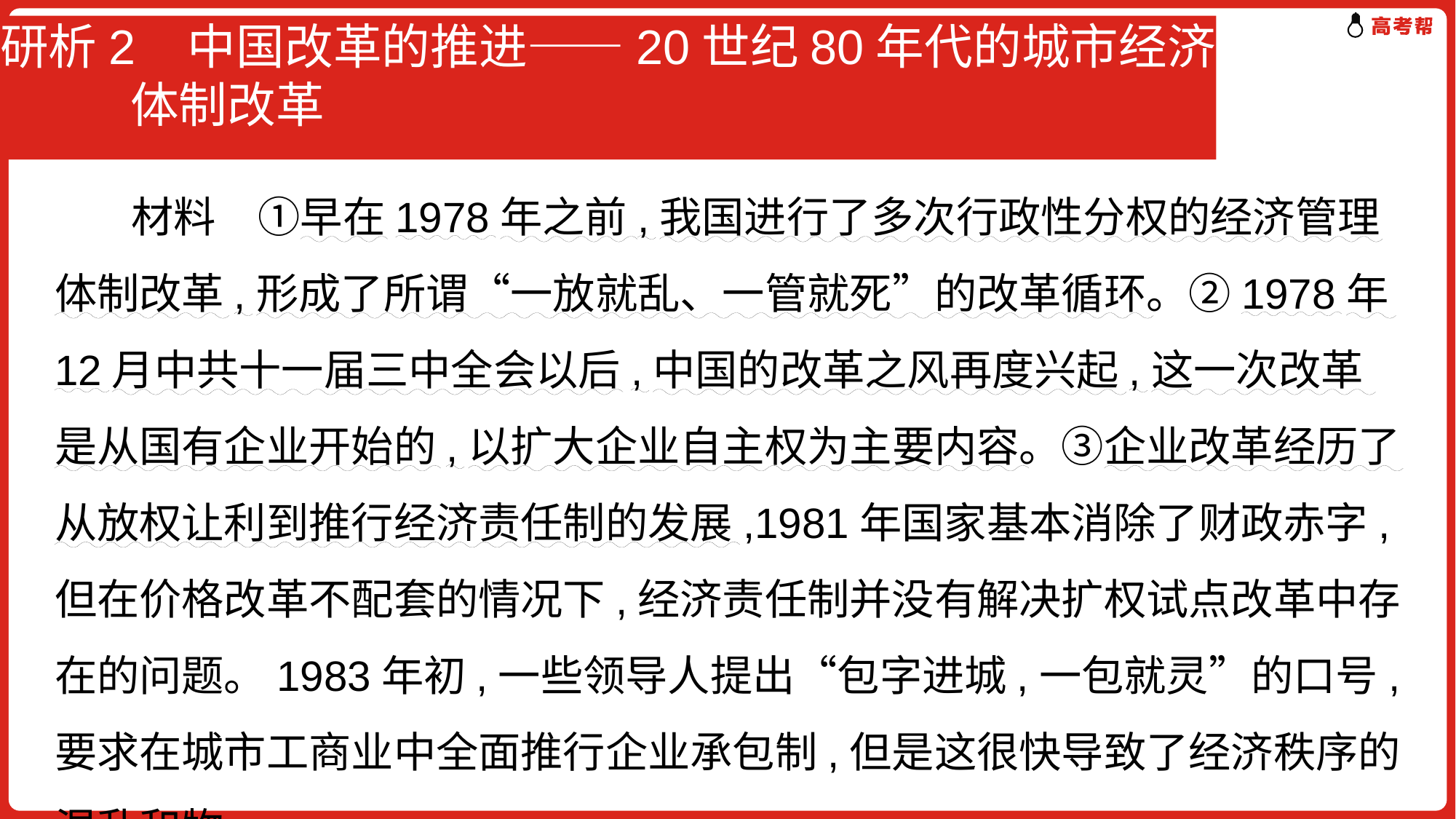

# 研析2   中国改革的推进——20世纪80年代的城市经济 体制改革
       材料　①早在1978年之前,我国进行了多次行政性分权的经济管理体制改革,形成了所谓“一放就乱、一管就死”的改革循环。②1978年12月中共十一届三中全会以后,中国的改革之风再度兴起,这一次改革是从国有企业开始的,以扩大企业自主权为主要内容。③企业改革经历了从放权让利到推行经济责任制的发展,1981年国家基本消除了财政赤字,但在价格改革不配套的情况下,经济责任制并没有解决扩权试点改革中存在的问题。1983年初,一些领导人提出“包字进城,一包就灵”的口号,要求在城市工商业中全面推行企业承包制,但是这很快导致了经济秩序的混乱和物